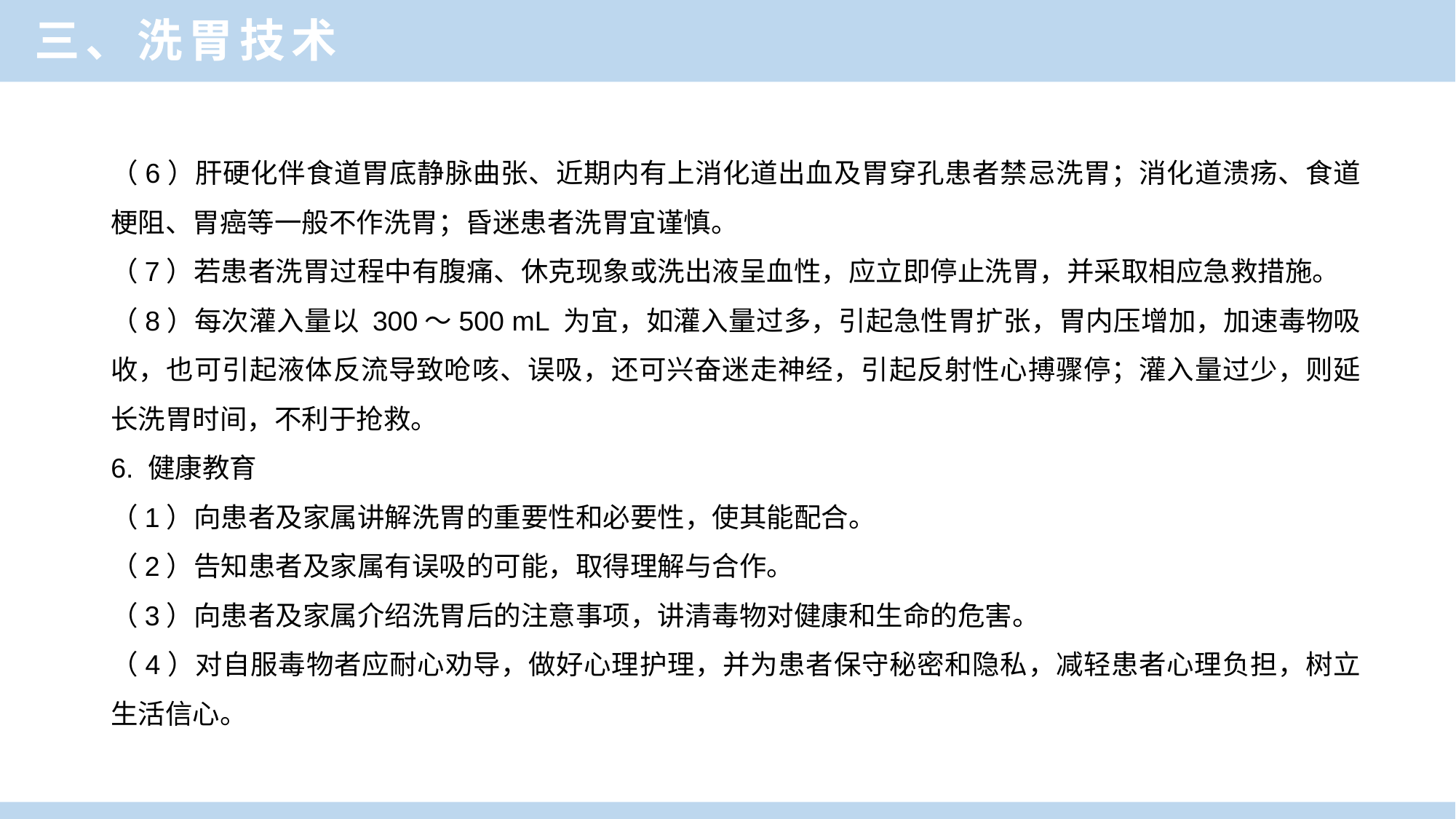

三、洗胃技术
（6）肝硬化伴食道胃底静脉曲张、近期内有上消化道出血及胃穿孔患者禁忌洗胃；消化道溃疡、食道梗阻、胃癌等一般不作洗胃；昏迷患者洗胃宜谨慎。
（7）若患者洗胃过程中有腹痛、休克现象或洗出液呈血性，应立即停止洗胃，并采取相应急救措施。
（8）每次灌入量以 300～500 mL 为宜，如灌入量过多，引起急性胃扩张，胃内压增加，加速毒物吸收，也可引起液体反流导致呛咳、误吸，还可兴奋迷走神经，引起反射性心搏骤停；灌入量过少，则延长洗胃时间，不利于抢救。
6. 健康教育
（1）向患者及家属讲解洗胃的重要性和必要性，使其能配合。
（2）告知患者及家属有误吸的可能，取得理解与合作。
（3）向患者及家属介绍洗胃后的注意事项，讲清毒物对健康和生命的危害。
（4）对自服毒物者应耐心劝导，做好心理护理，并为患者保守秘密和隐私，减轻患者心理负担，树立生活信心。